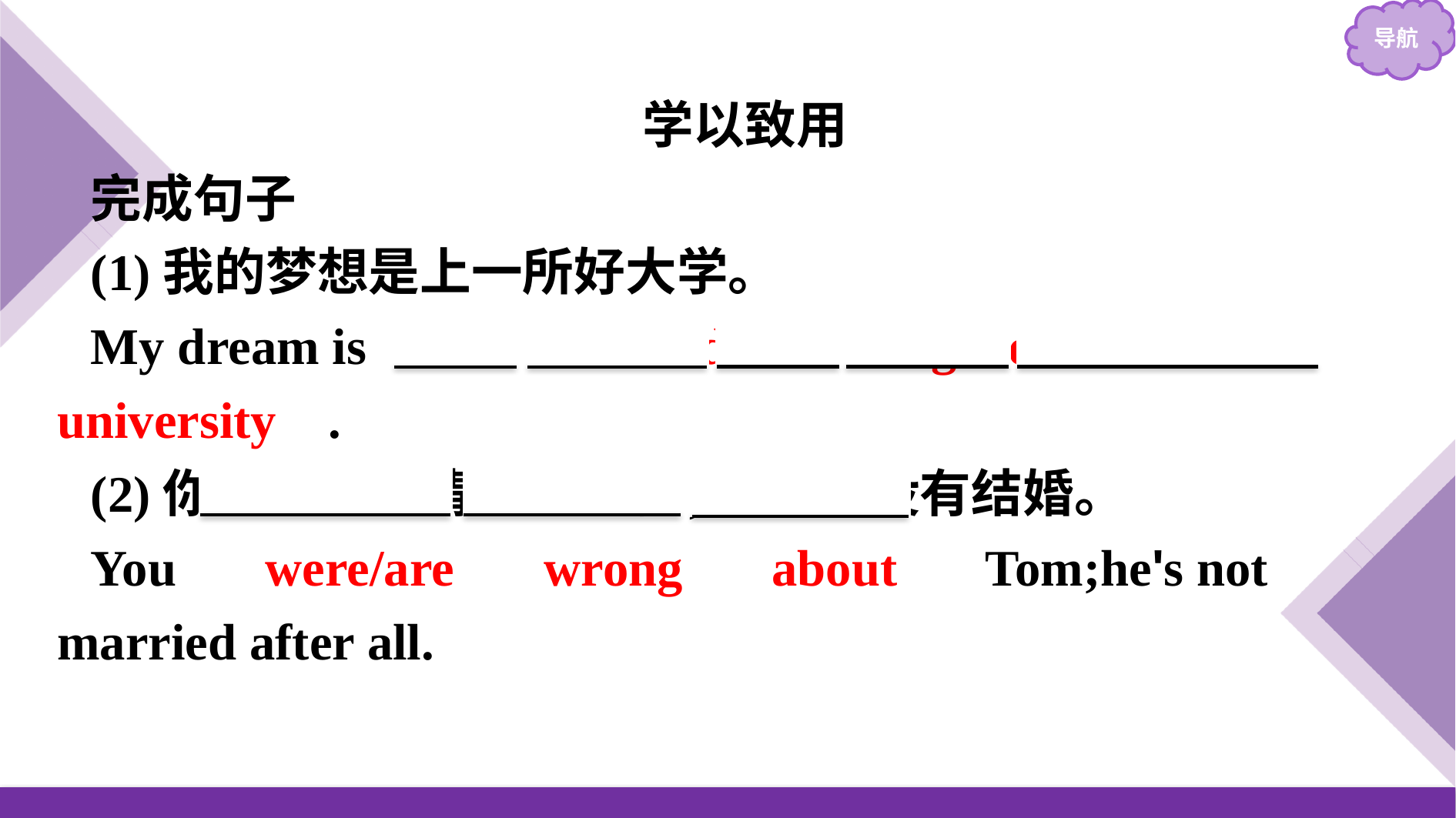

学以致用
完成句子
(1)我的梦想是上一所好大学。
My dream is 　to　 attend　 a　 good　 university    .
(2)你把汤姆的情况搞错了,他根本没有结婚。
You 　were/are　 wrong　 about　 Tom;he's not married after all.